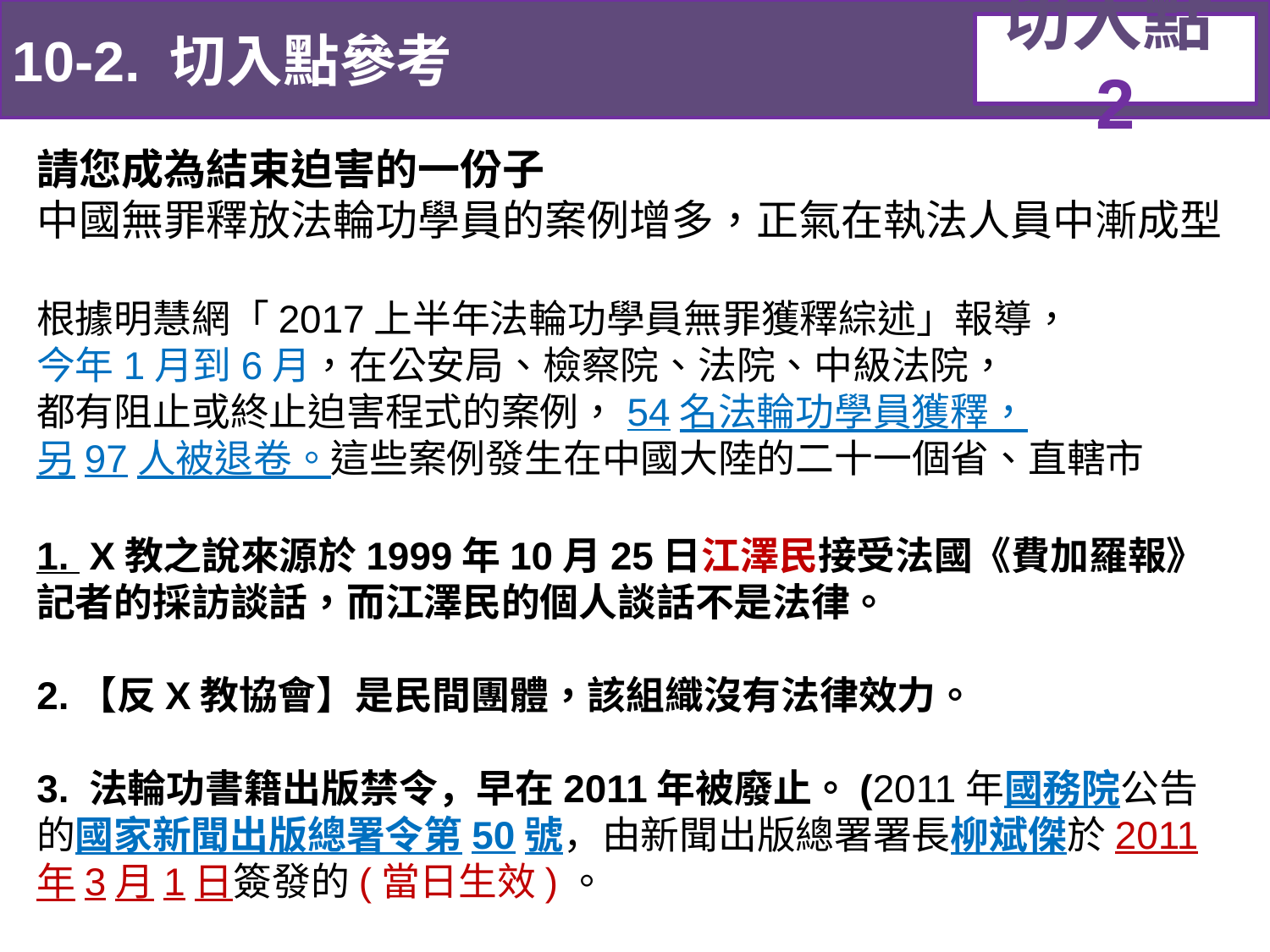

10-2. 切入點參考
切入點2
請您成為結束迫害的一份子
中國無罪釋放法輪功學員的案例增多，正氣在執法人員中漸成型

根據明慧網「2017上半年法輪功學員無罪獲釋綜述」報導，
今年1月到6月，在公安局、檢察院、法院、中級法院，
都有阻止或終止迫害程式的案例，54名法輪功學員獲釋，
另97人被退卷。這些案例發生在中國大陸的二十一個省、直轄市

1.  X教之說來源於1999年10月25日江澤民接受法國《費加羅報》記者的採訪談話，而江澤民的個人談話不是法律。

2.【反X教協會】是民間團體，該組織沒有法律效力。

3. 法輪功書籍出版禁令，早在2011年被廢止。(2011年國務院公告的國家新聞出版總署令第50號，由新聞出版總署署長柳斌傑於2011年3月1日簽發的(當日生效)。